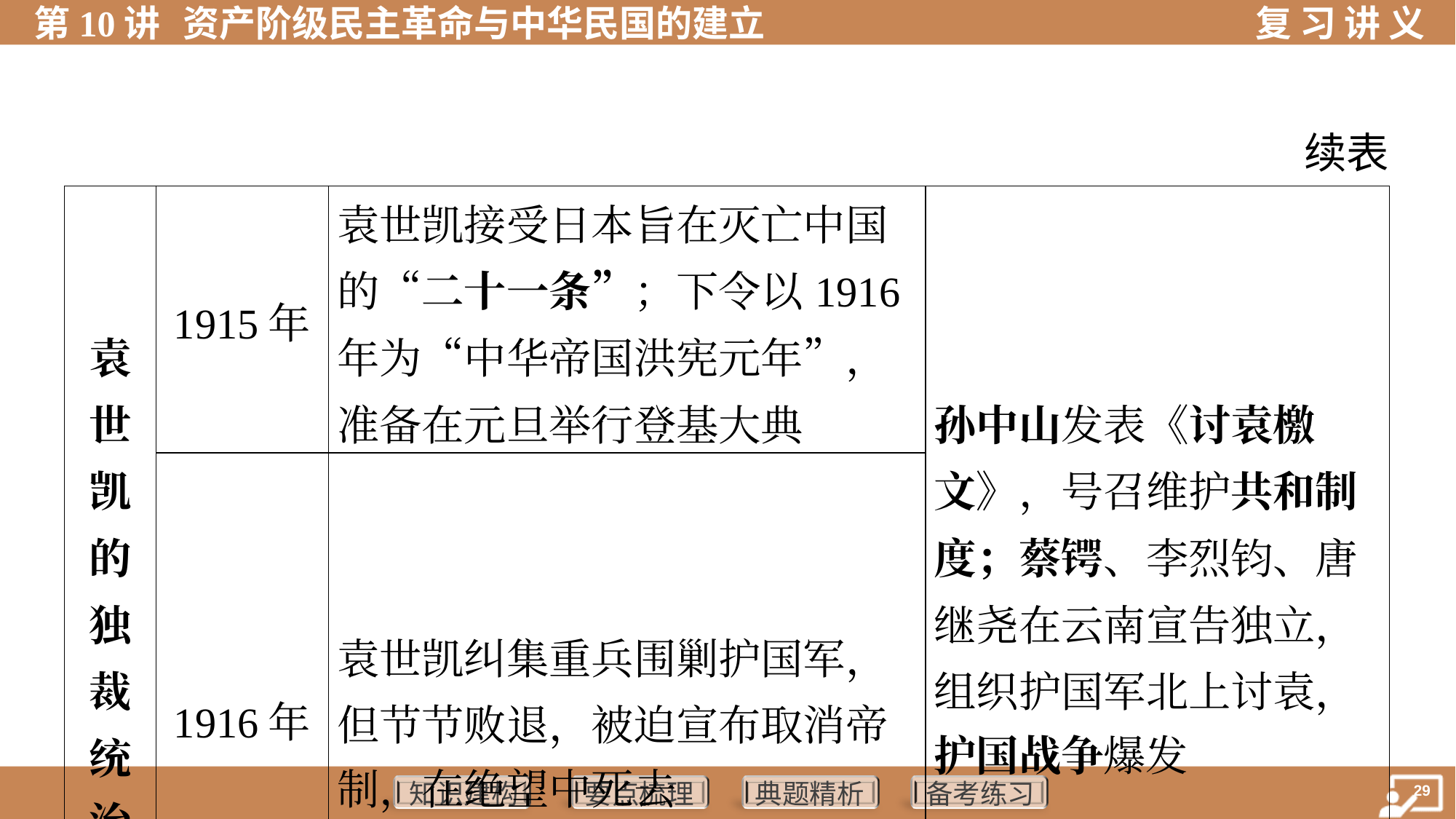

续表
| 袁 世 凯 的 独 裁 统 治 | 1915年 | 袁世凯接受日本旨在灭亡中国 的“二十一条”；下令以1916年为“中华帝国洪宪元年”，准备在元旦举行登基大典 | 孙中山发表《讨袁檄 文》，号召维护共和制 度；蔡锷、李烈钧、唐 继尧在云南宣告独立， 组织护国军北上讨袁， 护国战争爆发 |
| --- | --- | --- | --- |
|  | 1916年 | 袁世凯纠集重兵围剿护国军， 但节节败退，被迫宣布取消帝 制，在绝望中死去 |  |